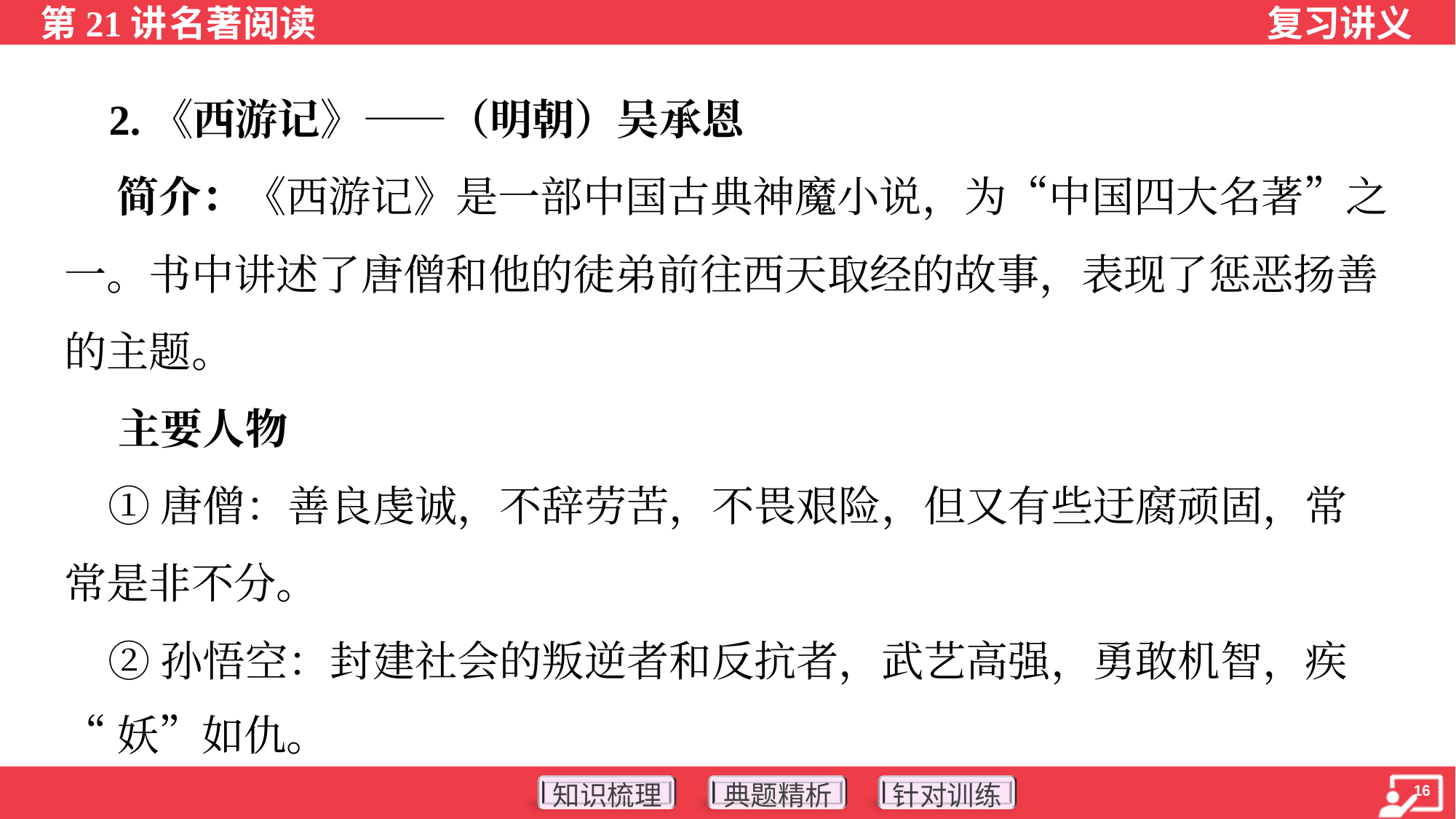

2.《西游记》——（明朝）吴承恩
    简介：《西游记》是一部中国古典神魔小说，为“中国四大名著”之
一。书中讲述了唐僧和他的徒弟前往西天取经的故事，表现了惩恶扬善
的主题。
    主要人物
    ①唐僧：善良虔诚，不辞劳苦，不畏艰险，但又有些迂腐顽固，常
常是非不分。
    ②孙悟空：封建社会的叛逆者和反抗者，武艺高强，勇敢机智，疾
“妖”如仇。